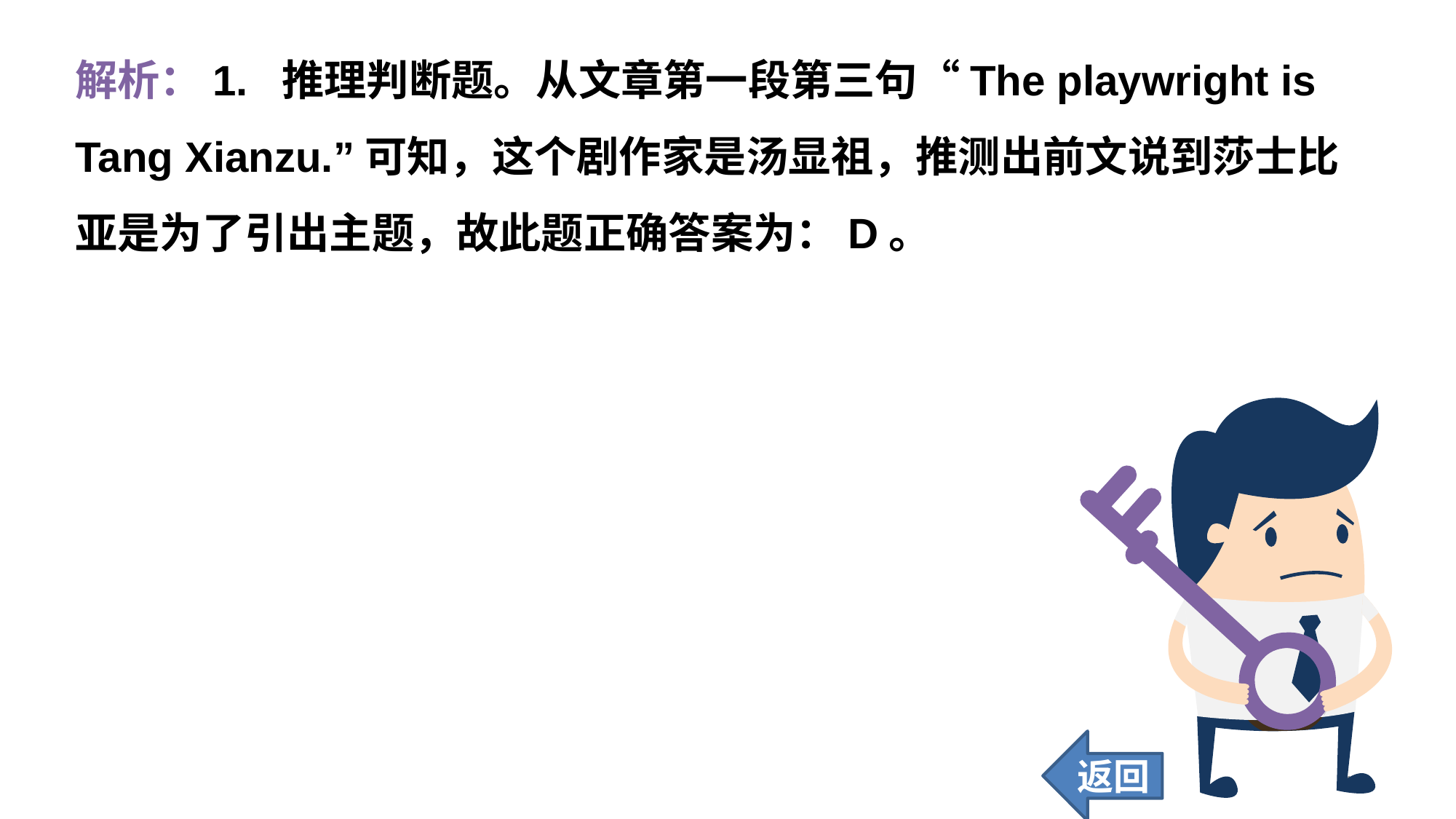

解析：1.  推理判断题。从文章第一段第三句“The playwright is Tang Xianzu.”可知，这个剧作家是汤显祖，推测出前文说到莎士比亚是为了引出主题，故此题正确答案为：D。

返回
140